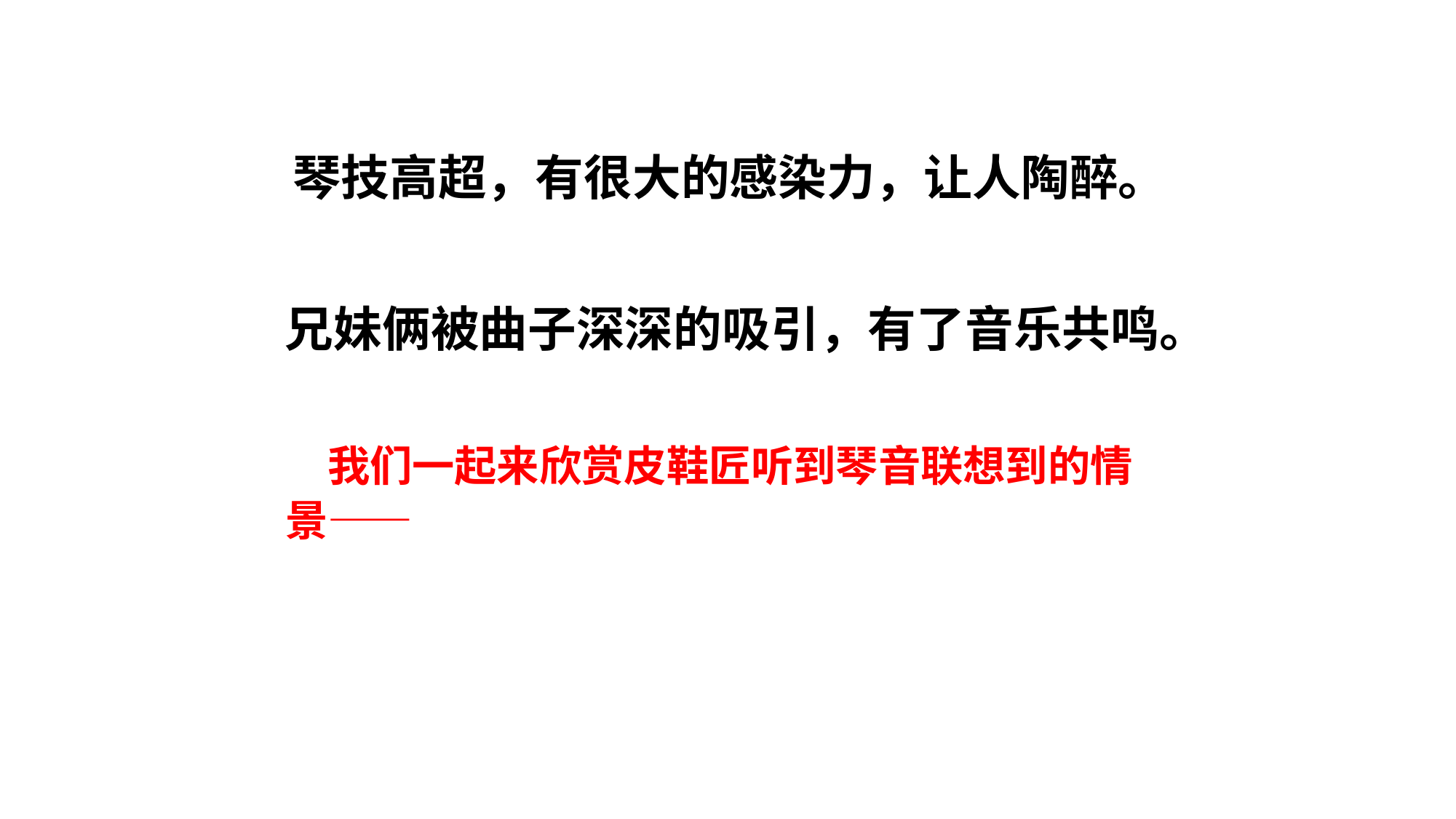

琴技高超，有很大的感染力，让人陶醉。
兄妹俩被曲子深深的吸引，有了音乐共鸣。
  我们一起来欣赏皮鞋匠听到琴音联想到的情景——